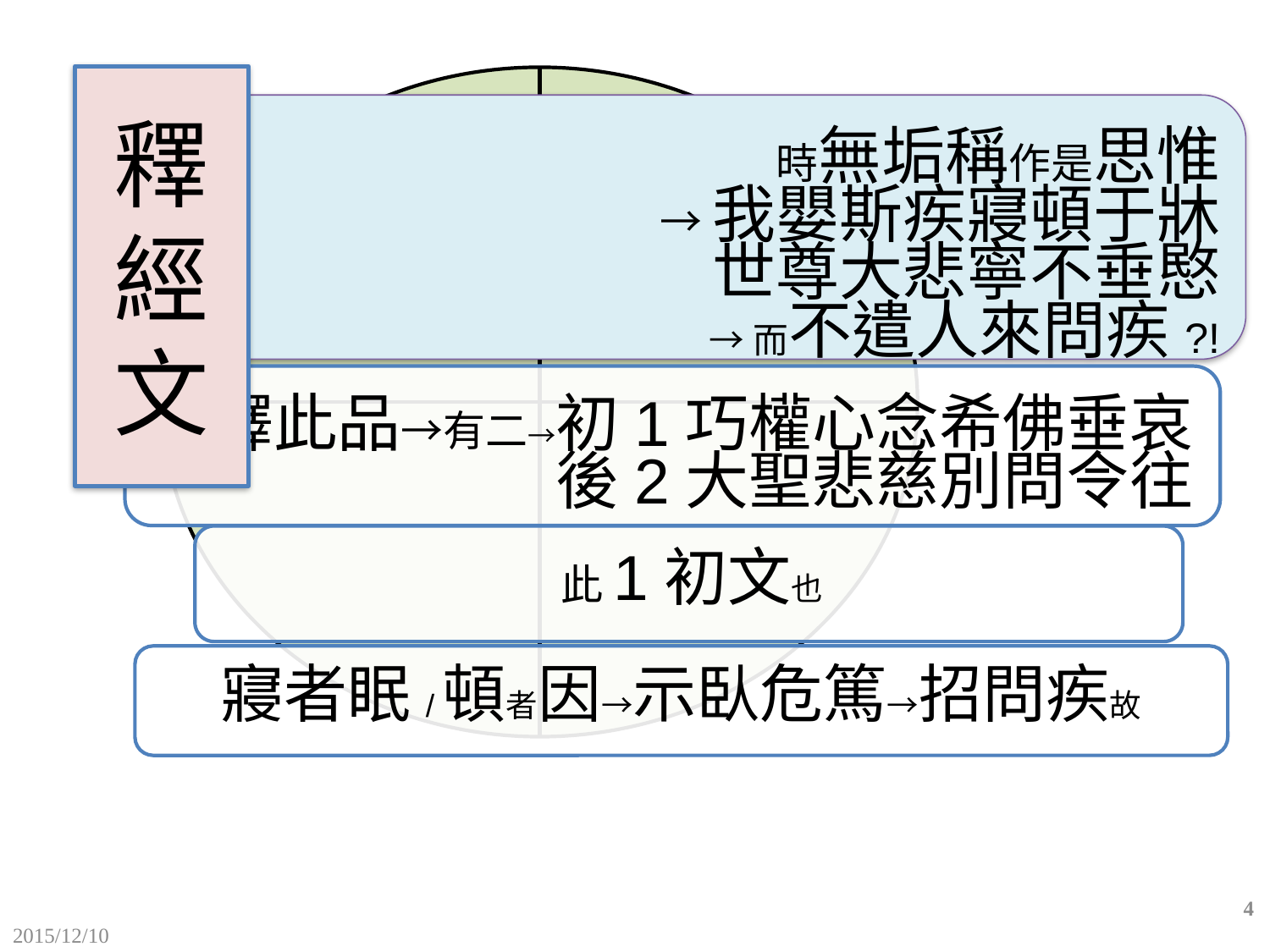

時無垢稱作是思惟
→我嬰斯疾寢頓于牀
世尊大悲寧不垂愍
→而不遣人來問疾?!
釋此品→有二→初1巧權心念希佛垂哀
後2大聖悲慈別問令往
此1初文也
寢者眠/頓者因→示臥危篤→招問疾故
# 釋 經 文
4
2015/12/10